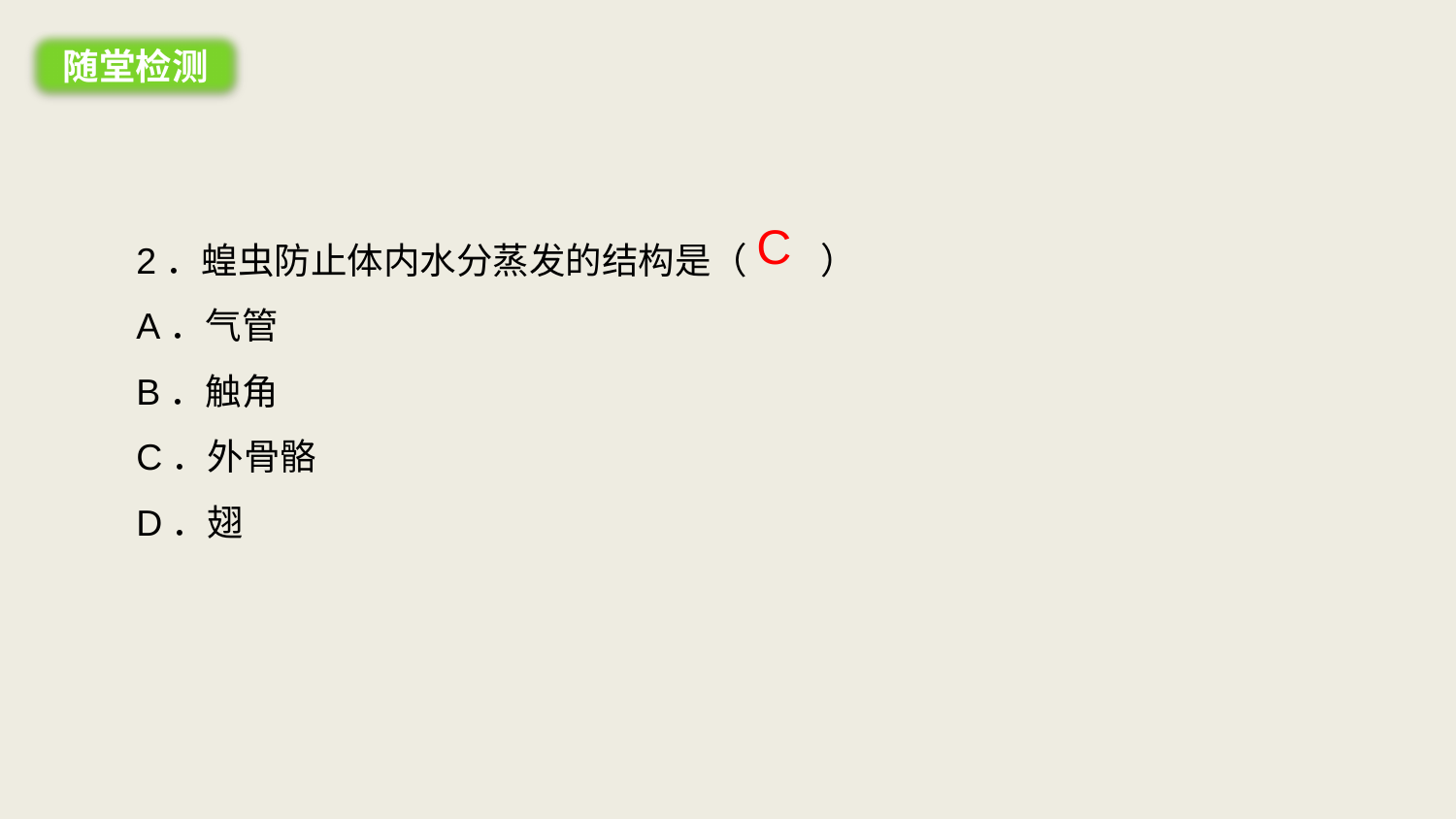

随堂检测
C
2．蝗虫防止体内水分蒸发的结构是（　　）
A．气管
B．触角
C．外骨骼
D．翅